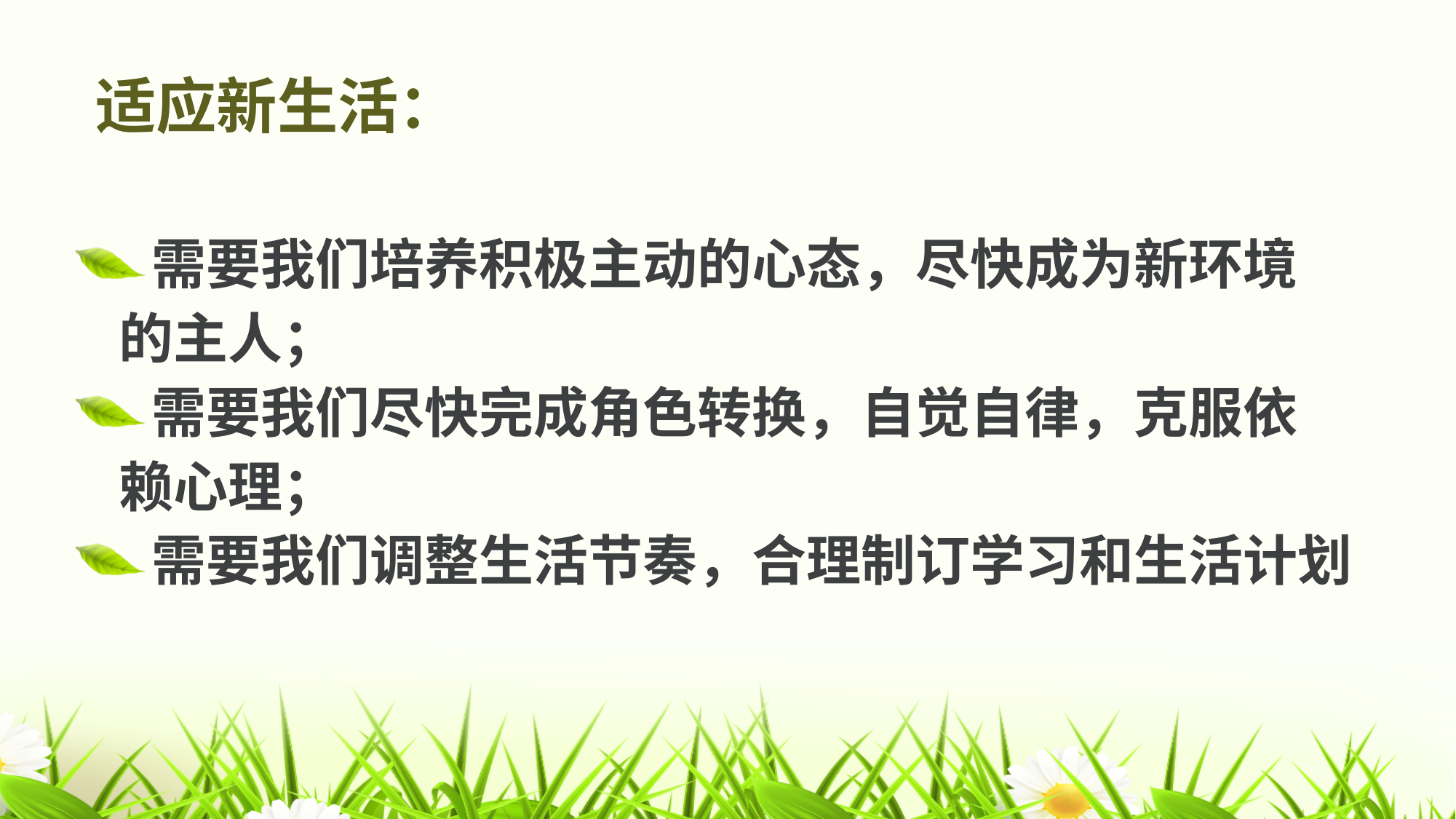

# 适应新生活：
需要我们培养积极主动的心态，尽快成为新环境
   的主人；
需要我们尽快完成角色转换，自觉自律，克服依
   赖心理；
需要我们调整生活节奏，合理制订学习和生活计划